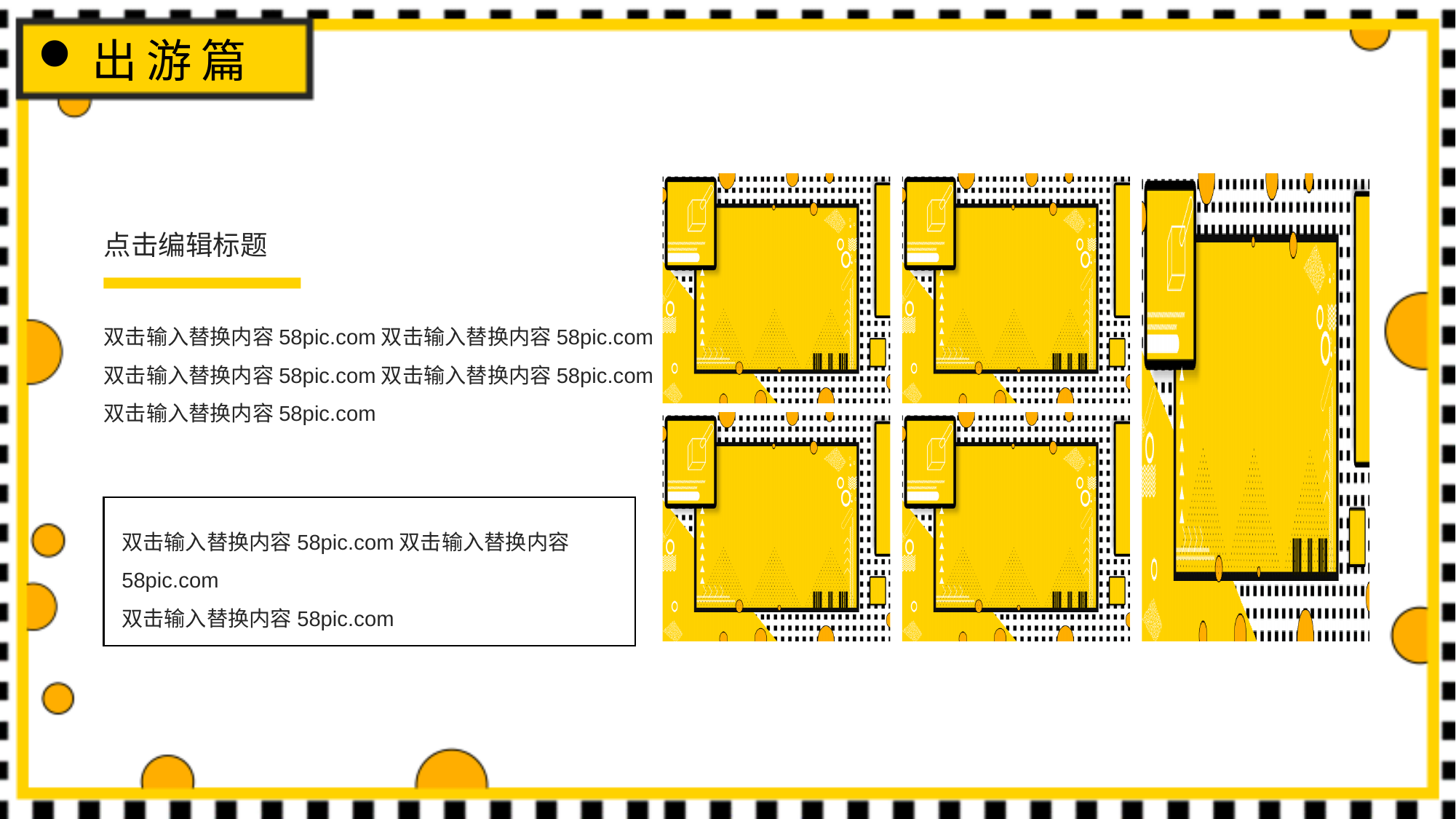

出游篇

点击编辑标题

双击输入替换内容58pic.com双击输入替换内容58pic.com
双击输入替换内容58pic.com双击输入替换内容58pic.com
双击输入替换内容58pic.com

双击输入替换内容58pic.com双击输入替换内容
58pic.com
双击输入替换内容58pic.com